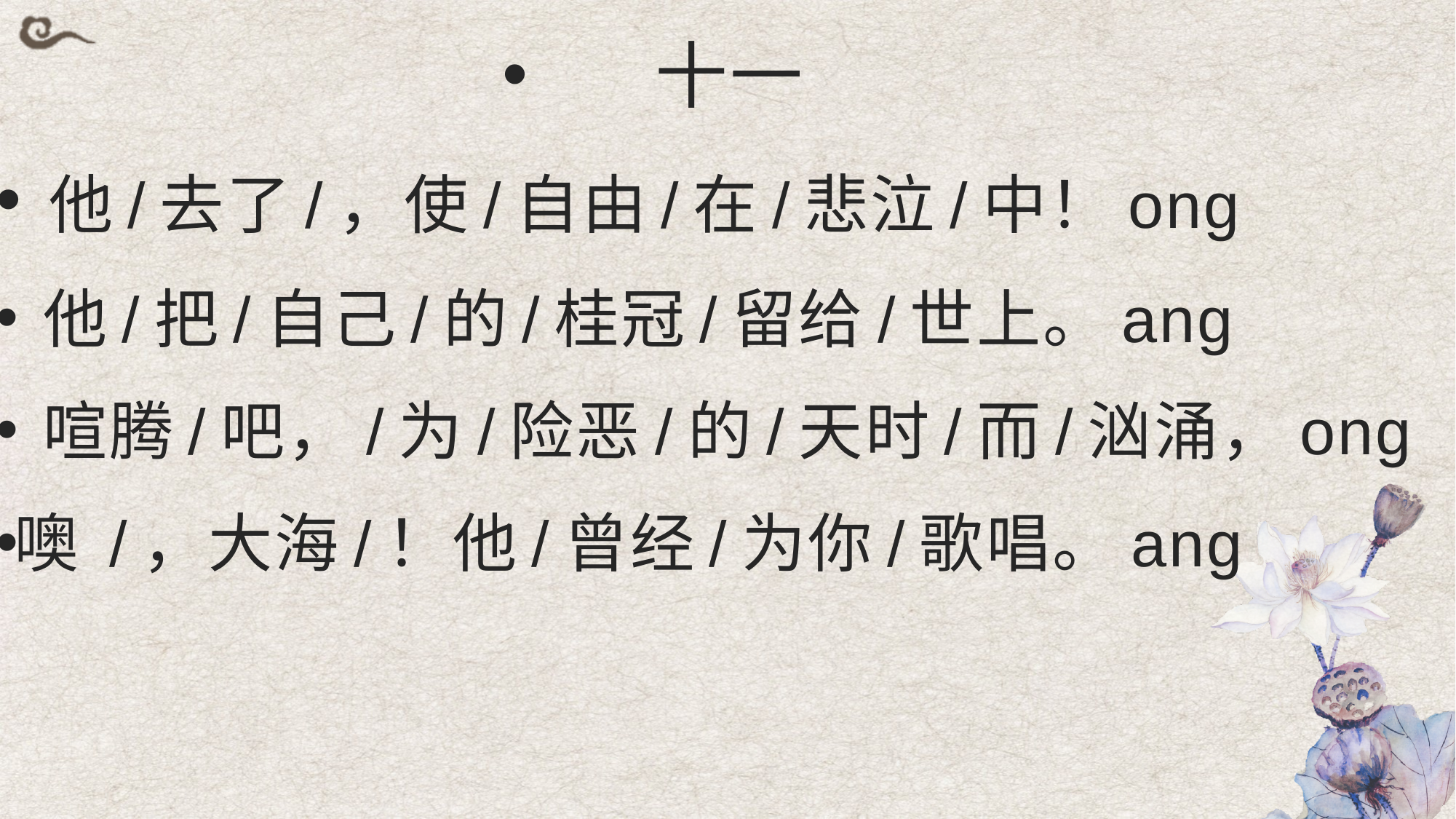

十一
 他/去了/，使/自由/在/悲泣/中！ong
 他/把/自己/的/桂冠/留给/世上。ang
 喧腾/吧，/为/险恶/的/天时/而/汹涌，ong
噢 /，大海/！他/曾经/为你/歌唱。ang
#